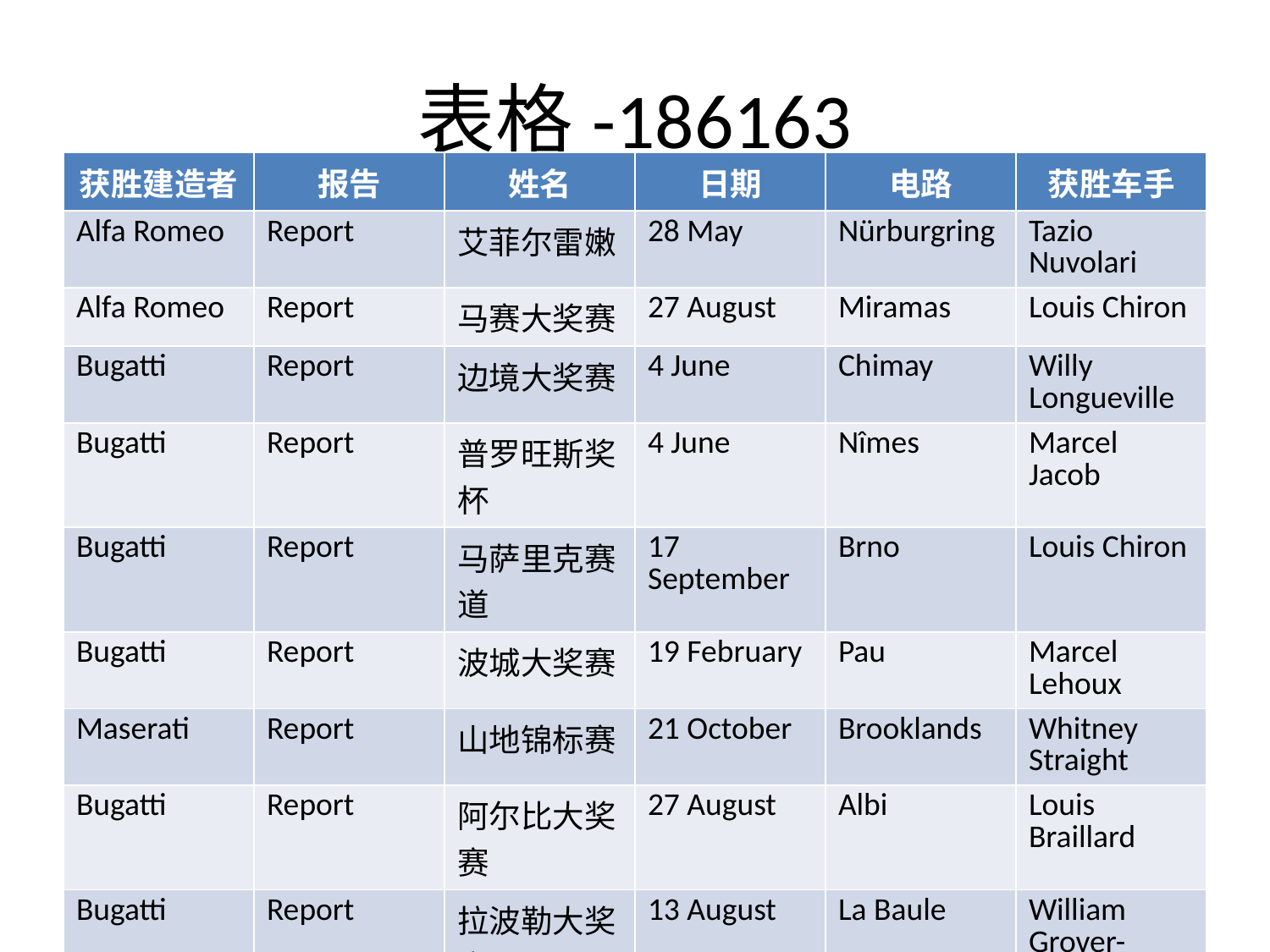

# 表格-186163
| 获胜建造者 | 报告 | 姓名 | 日期 | 电路 | 获胜车手 |
| --- | --- | --- | --- | --- | --- |
| Alfa Romeo | Report | 艾菲尔雷嫩 | 28 May | Nürburgring | Tazio Nuvolari |
| Alfa Romeo | Report | 马赛大奖赛 | 27 August | Miramas | Louis Chiron |
| Bugatti | Report | 边境大奖赛 | 4 June | Chimay | Willy Longueville |
| Bugatti | Report | 普罗旺斯奖杯 | 4 June | Nîmes | Marcel Jacob |
| Bugatti | Report | 马萨里克赛道 | 17 September | Brno | Louis Chiron |
| Bugatti | Report | 波城大奖赛 | 19 February | Pau | Marcel Lehoux |
| Maserati | Report | 山地锦标赛 | 21 October | Brooklands | Whitney Straight |
| Bugatti | Report | 阿尔比大奖赛 | 27 August | Albi | Louis Braillard |
| Bugatti | Report | 拉波勒大奖赛 | 13 August | La Baule | William Grover-Williams |
| Alfa Romeo | Report | 康明日大奖赛 | 20 August | Saint-Gaudens | Luigi Fagioli |
| Alfa Romeo | Report | 佛罗伦萨赛道 | 11 June | Florence | Carlo Felice Trossi |
| Bugatti | Report | 大英帝国奖杯 | 1 July | Brooklands | Stanislas Czaykowski |
| Alfa Romeo | Report | 瑞典冰上竞赛 | 5 March | Hemfjärden | Paul Pietsch |
| Mercedes-Benz | Report | 芬兰大奖赛 | 7 May | Eläintarharata | Karl Ebb |
| Alfa Romeo | Report | 瑞典夏季大奖赛 | 6 August | Vram | Antonio Brivio |
| Alfa Romeo | Report | 尼姆大奖赛 | 4 June | Nîmes | Tazio Nuvolari |
| Alfa Romeo | Report | 拉马恩大奖赛 | 2 July | Reims | Philippe Étancelin |
| Maserati | Report | 尼斯大奖赛 | 6 August | Nice | Tazio Nuvolari |
| Bugatti | Report | 迪耶普大奖赛 | 16 July | Dieppe | Marcel Lehoux |
| Bugatti | Report | 蒙扎大奖赛 | 10 September | Monza | Marcel Lehoux |
| Alfa Romeo | Report | 阿塞博杯 | 13 August | Pescara | Luigi Fagioli |
| Alfa Romeo | Report | 曼宁莫尔 | 14 July | Douglas | Brian Lewis |
| Maserati | Report | 齐亚诺杯 | 30 July | Montenero | Tazio Nuvolari |
| Alfa Romeo | Report | 佩尼亚莱茵大奖赛 | 25 June | Montjuïc Park | Juan Zanelli |
| Alfa Romeo | Report | 瑞典冬季大奖赛 | 26 February | Rämen | Per-Viktor Widengren |
| Alfa Romeo | Report | 利沃夫大奖赛 | 11 June | Lviv | Eugen Bjørnstad |
| Alfa Romeo | Report | 皮卡第大奖赛 | 21 May | Péronne | Philippe Étancelin |
| Bugatti | Report | 阿乌斯雷宁 | 21 May | AVUS | Achille Varzi |
| Alfa Romeo | Report | 突尼斯大奖赛 | 26 March | Carthage | Tazio Nuvolari |
| Bugatti | Report | 的黎波里大奖赛 | 7 May | Mellaha | Achille Varzi |
| Bugatti | Report | 多宁顿公园奖杯 | 7 October | Donington Park | Earl Howe |
| Alfa Romeo | Report | 塔格弗洛里奥 | 28 May | Madonie | Antonio Brivio |
| Alfa Romeo | Report | 亚历山德里亚赛道 | 30 April | Alessandria | Tazio Nuvolari |